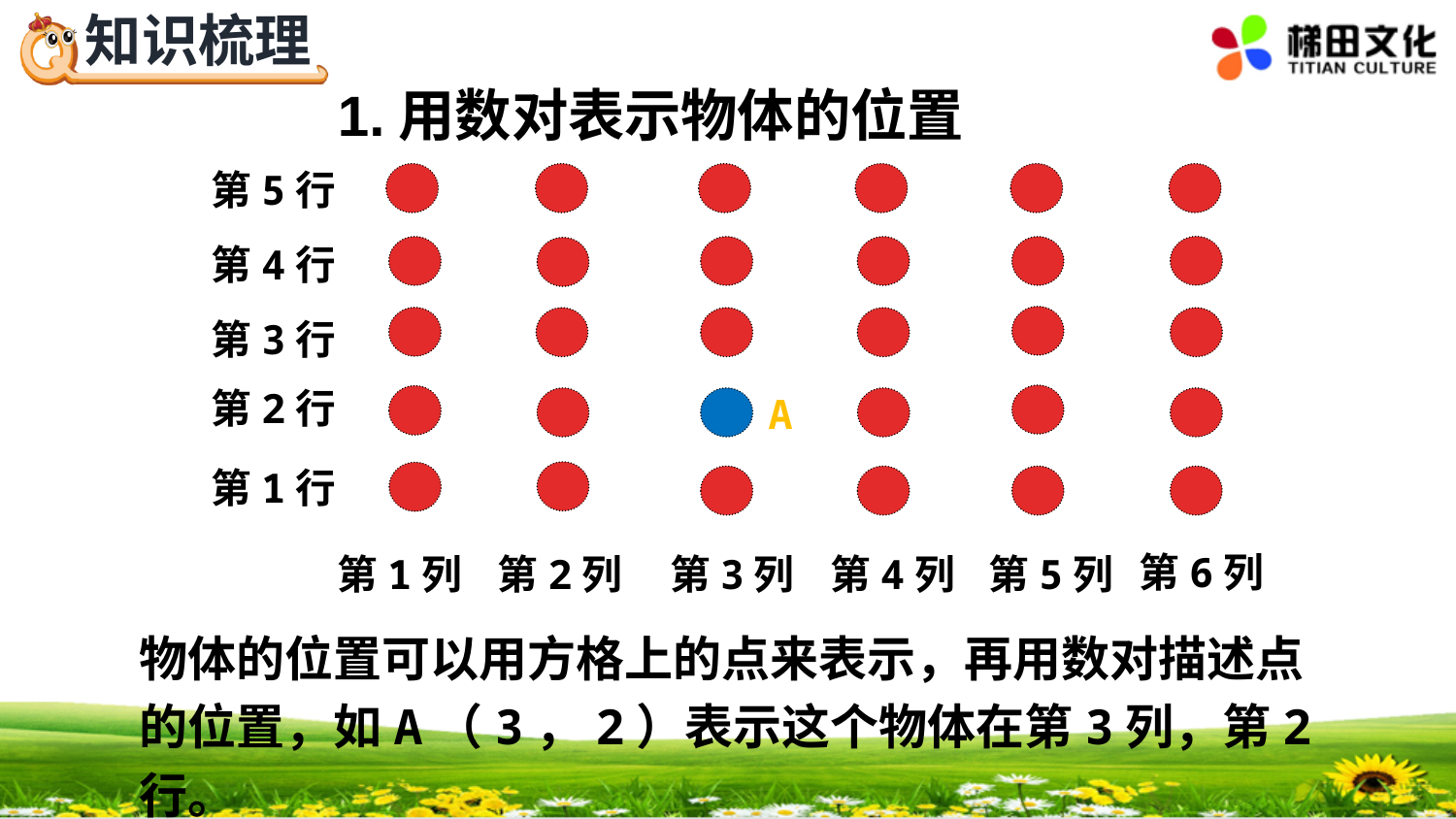

1.用数对表示物体的位置
第5行

第4行

第3行

第2行
A

第1行

第6列
第1列
第2列
第3列
第4列
第5列
物体的位置可以用方格上的点来表示，再用数对描述点的位置，如A（3，2）表示这个物体在第3列，第2行。